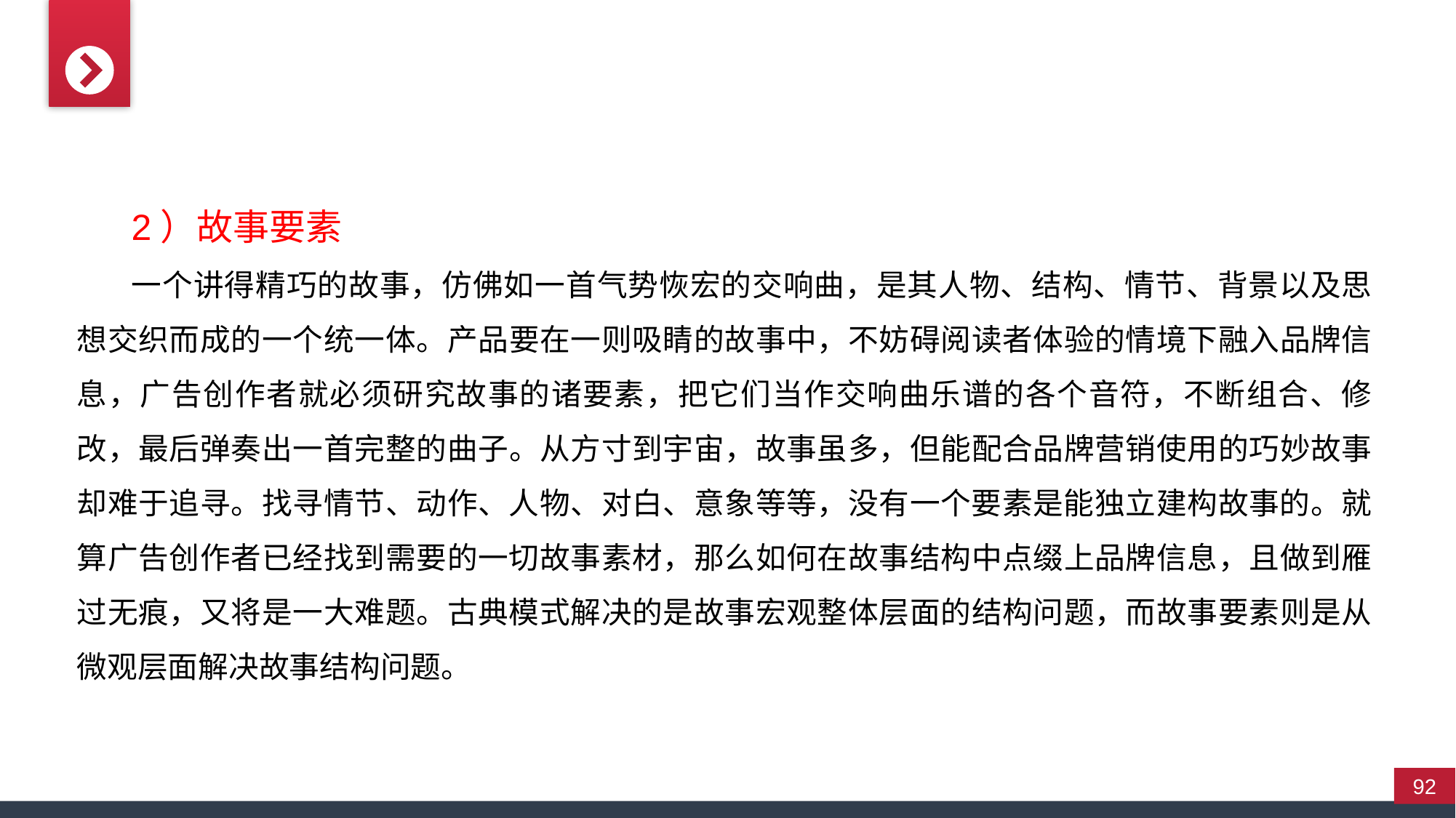

2）故事要素
一个讲得精巧的故事，仿佛如一首气势恢宏的交响曲，是其人物、结构、情节、背景以及思想交织而成的一个统一体。产品要在一则吸睛的故事中，不妨碍阅读者体验的情境下融入品牌信息，广告创作者就必须研究故事的诸要素，把它们当作交响曲乐谱的各个音符，不断组合、修改，最后弹奏出一首完整的曲子。从方寸到宇宙，故事虽多，但能配合品牌营销使用的巧妙故事却难于追寻。找寻情节、动作、人物、对白、意象等等，没有一个要素是能独立建构故事的。就算广告创作者已经找到需要的一切故事素材，那么如何在故事结构中点缀上品牌信息，且做到雁过无痕，又将是一大难题。古典模式解决的是故事宏观整体层面的结构问题，而故事要素则是从微观层面解决故事结构问题。